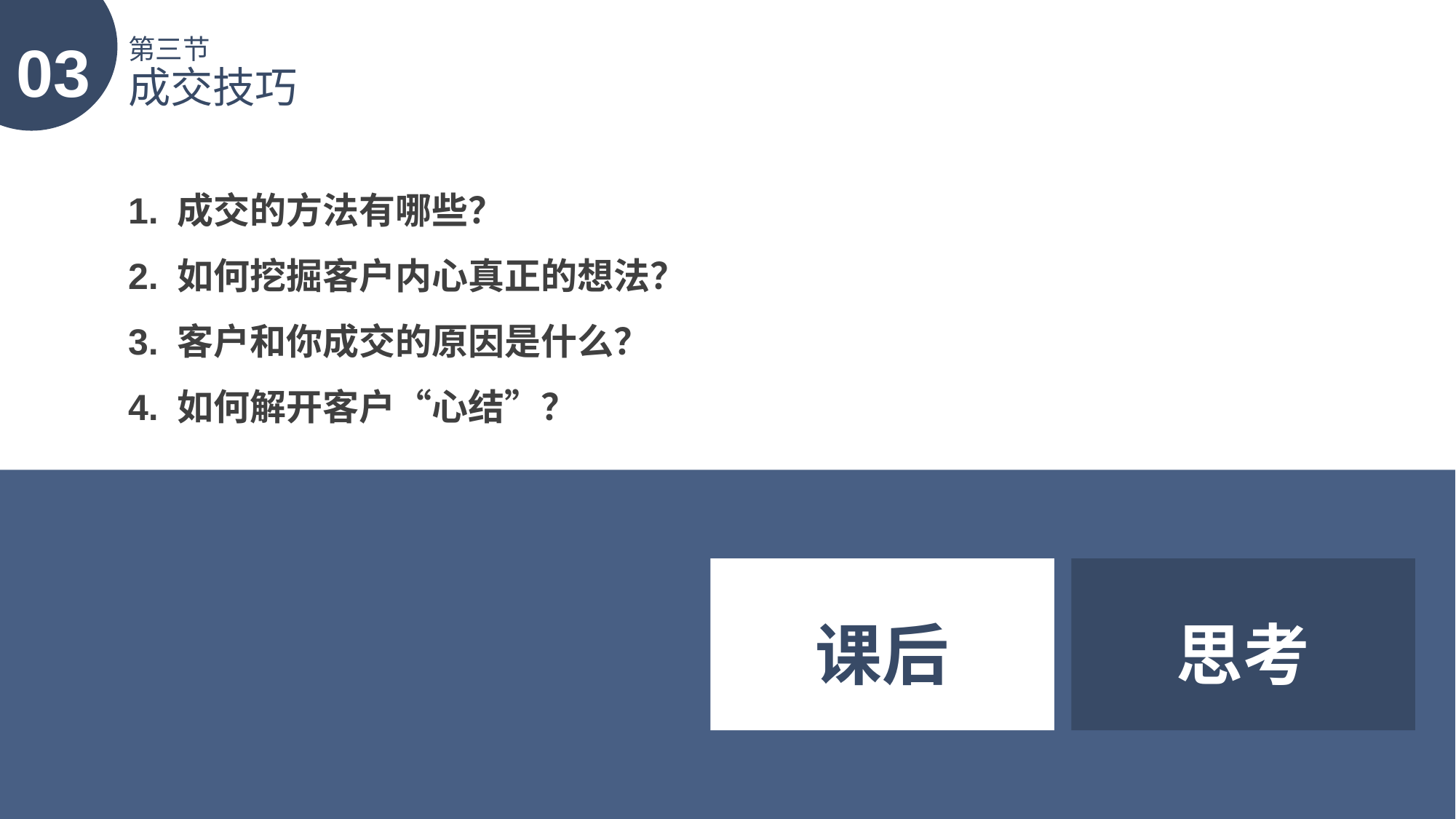

03
第三节
成交技巧
1. 成交的方法有哪些？
2. 如何挖掘客户内心真正的想法？
3. 客户和你成交的原因是什么？
4. 如何解开客户“心结”？

课后
思考